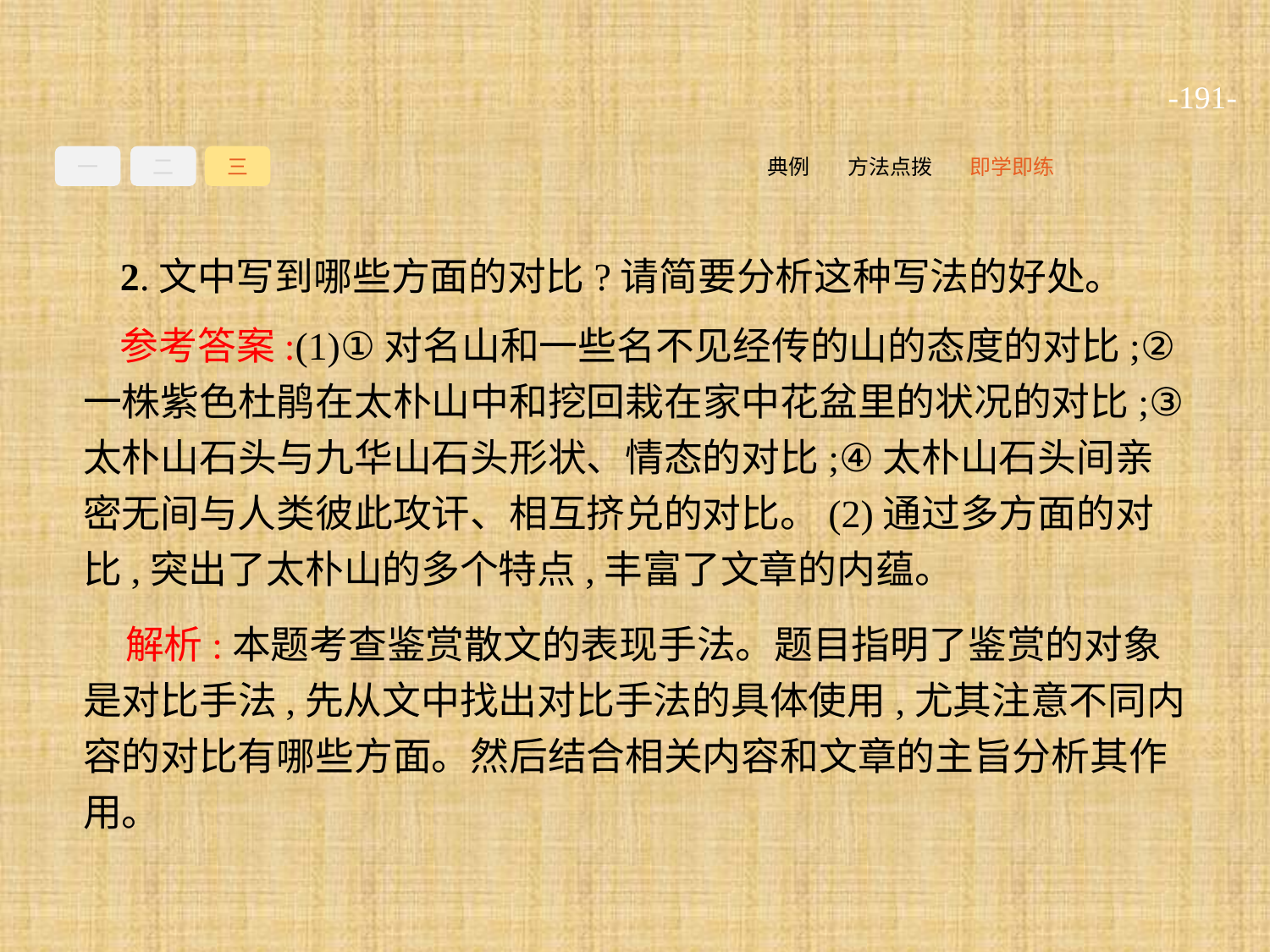

-191-
一
二
三
即学即练
方法点拨
典例
2.文中写到哪些方面的对比?请简要分析这种写法的好处。
参考答案:(1)①对名山和一些名不见经传的山的态度的对比;②一株紫色杜鹃在太朴山中和挖回栽在家中花盆里的状况的对比;③太朴山石头与九华山石头形状、情态的对比;④太朴山石头间亲密无间与人类彼此攻讦、相互挤兑的对比。(2)通过多方面的对比,突出了太朴山的多个特点,丰富了文章的内蕴。
解析:本题考查鉴赏散文的表现手法。题目指明了鉴赏的对象是对比手法,先从文中找出对比手法的具体使用,尤其注意不同内容的对比有哪些方面。然后结合相关内容和文章的主旨分析其作用。